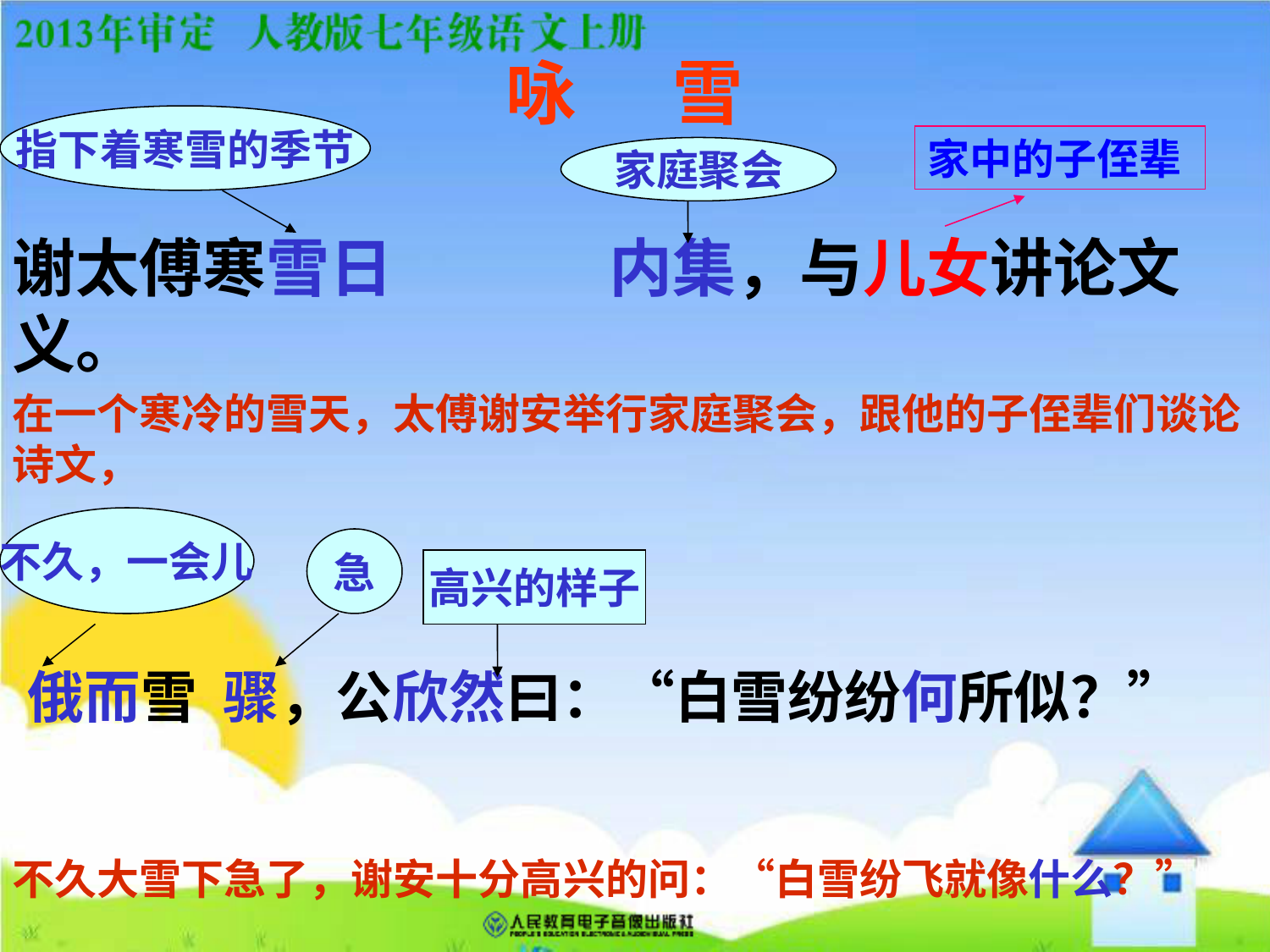

咏      雪
指下着寒雪的季节

家中的子侄辈
家庭聚会

谢太傅寒雪日               内集，与儿女讲论文义。
在一个寒冷的雪天，太傅谢安举行家庭聚会，跟他的子侄辈们谈论诗文，
不久大雪下急了，谢安十分高兴的问：“白雪纷飞就像什么？”
不久，一会儿

急

高兴的样子

俄而雪  骤，公欣然曰：“白雪纷纷何所似？”